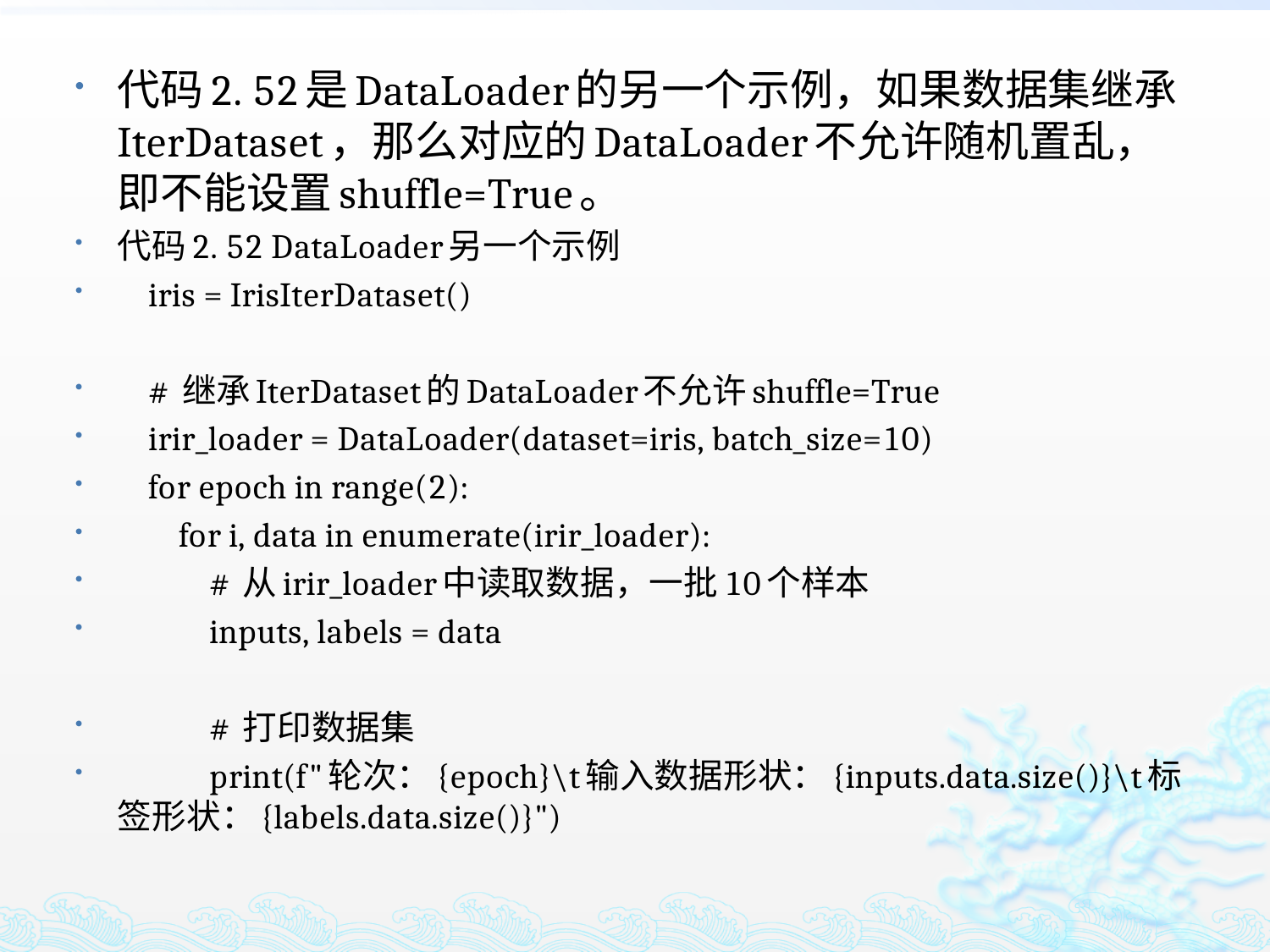

代码2. 52是DataLoader的另一个示例，如果数据集继承IterDataset，那么对应的DataLoader不允许随机置乱，即不能设置shuffle=True。
代码2. 52 DataLoader另一个示例
    iris = IrisIterDataset()

    # 继承IterDataset的DataLoader不允许shuffle=True
    irir_loader = DataLoader(dataset=iris, batch_size=10)
    for epoch in range(2):
        for i, data in enumerate(irir_loader):
            # 从irir_loader中读取数据，一批10个样本
            inputs, labels = data

            # 打印数据集
            print(f"轮次：{epoch}\t输入数据形状：{inputs.data.size()}\t标签形状：{labels.data.size()}")